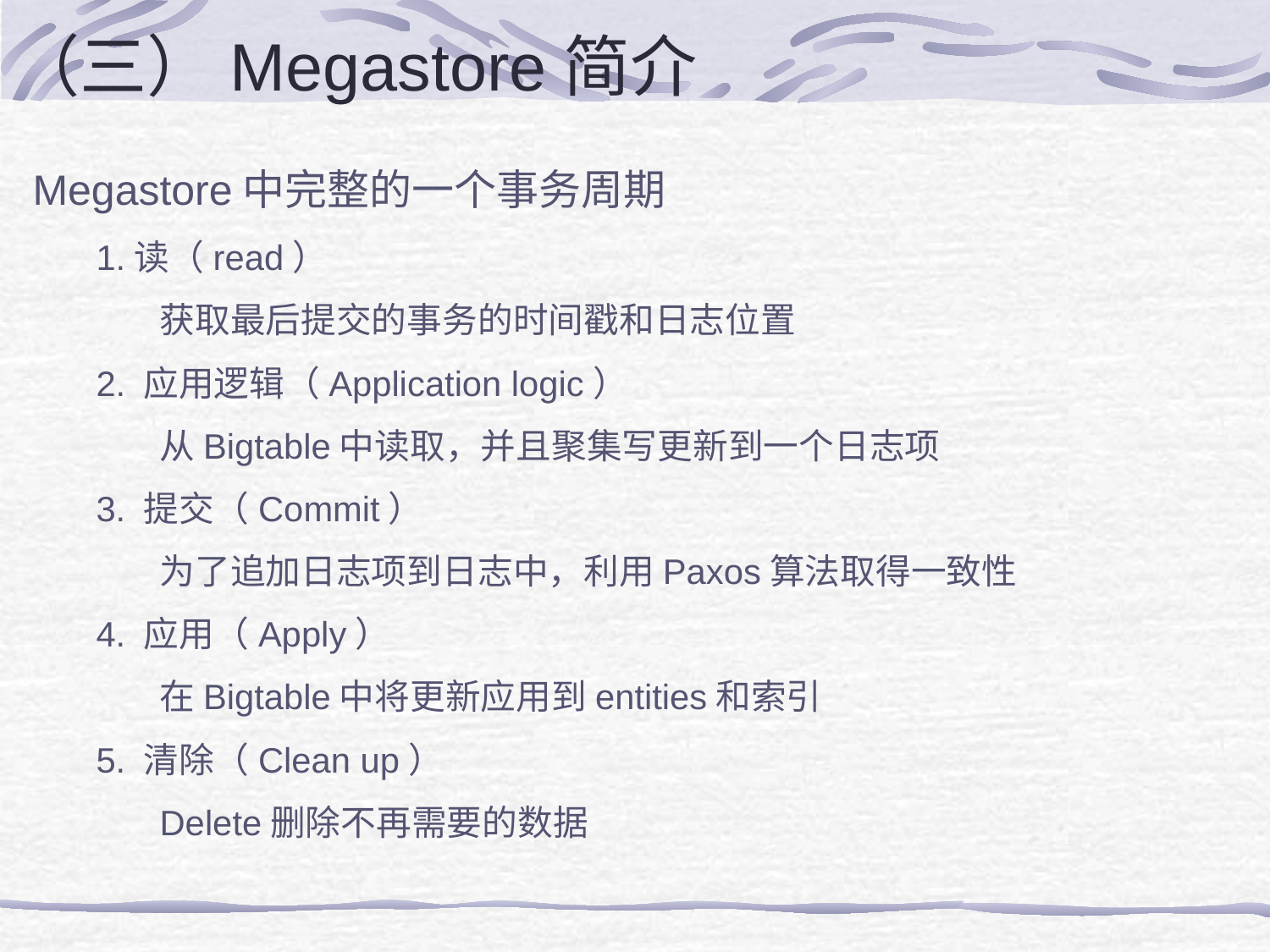

# （三）Megastore简介
Megastore中完整的一个事务周期
1.读（read）
获取最后提交的事务的时间戳和日志位置
2. 应用逻辑（Application logic）
从Bigtable中读取，并且聚集写更新到一个日志项
3. 提交（Commit）
为了追加日志项到日志中，利用Paxos算法取得一致性
4. 应用（Apply）
在Bigtable中将更新应用到entities和索引
5. 清除（Clean up）
Delete删除不再需要的数据